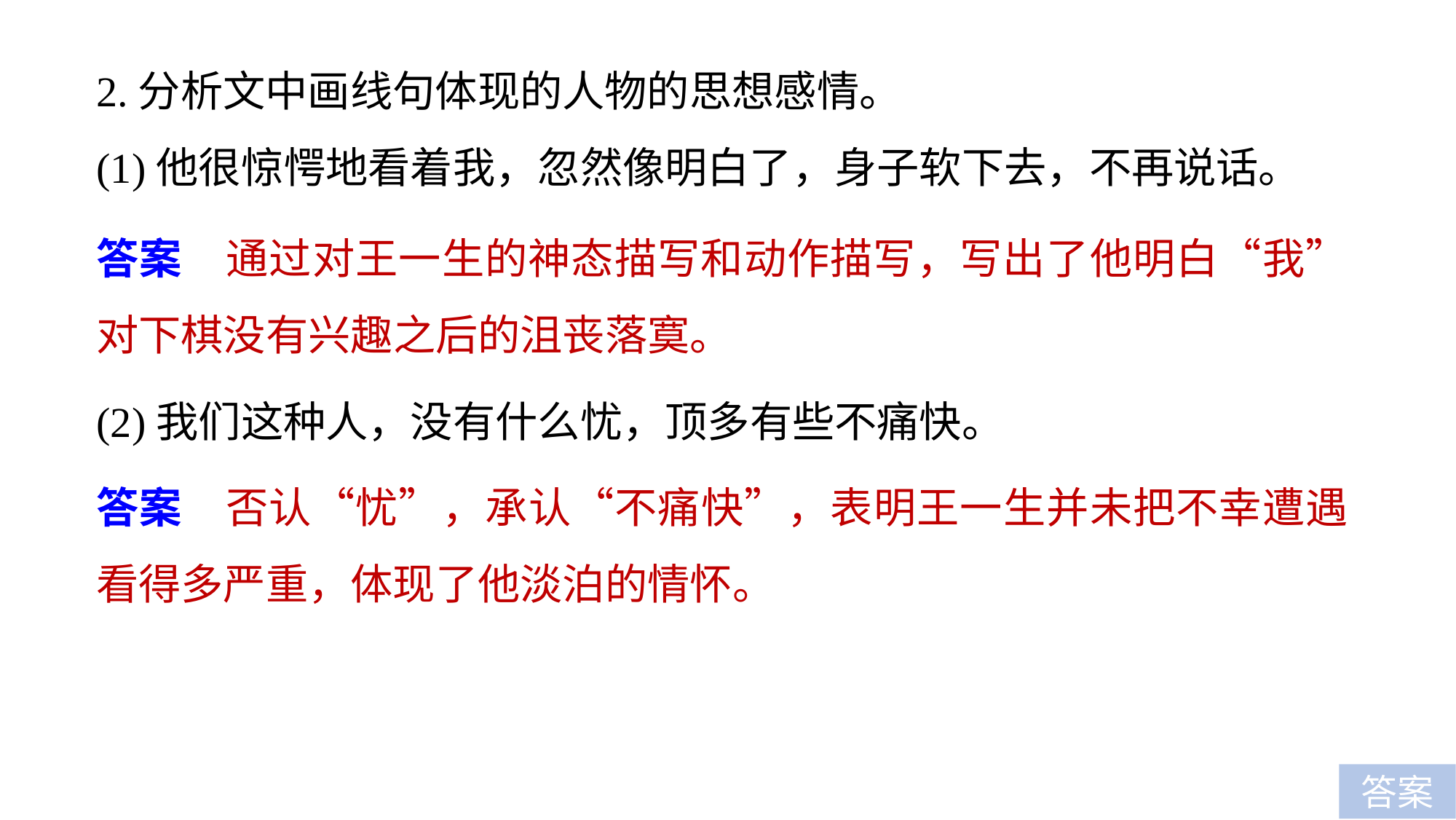

2.分析文中画线句体现的人物的思想感情。
(1)他很惊愕地看着我，忽然像明白了，身子软下去，不再说话。
答案　通过对王一生的神态描写和动作描写，写出了他明白“我”对下棋没有兴趣之后的沮丧落寞。
(2)我们这种人，没有什么忧，顶多有些不痛快。
答案　否认“忧”，承认“不痛快”，表明王一生并未把不幸遭遇看得多严重，体现了他淡泊的情怀。
答案